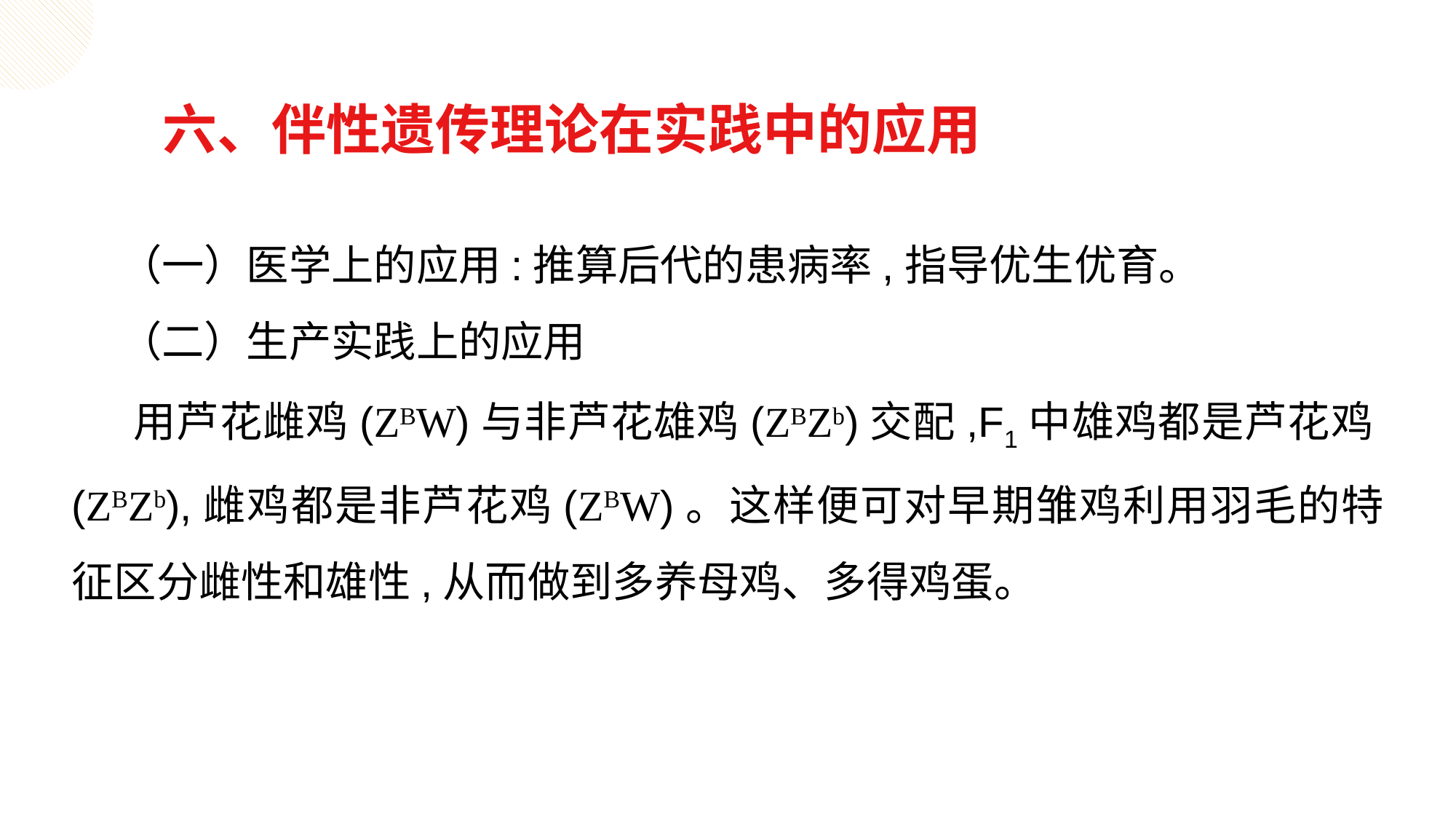

六、伴性遗传理论在实践中的应用
    （一）医学上的应用:推算后代的患病率,指导优生优育。
    （二）生产实践上的应用
     用芦花雌鸡(ZBW)与非芦花雄鸡(ZBZb)交配,F1中雄鸡都是芦花鸡(ZBZb),雌鸡都是非芦花鸡(ZBW)。这样便可对早期雏鸡利用羽毛的特征区分雌性和雄性,从而做到多养母鸡、多得鸡蛋。